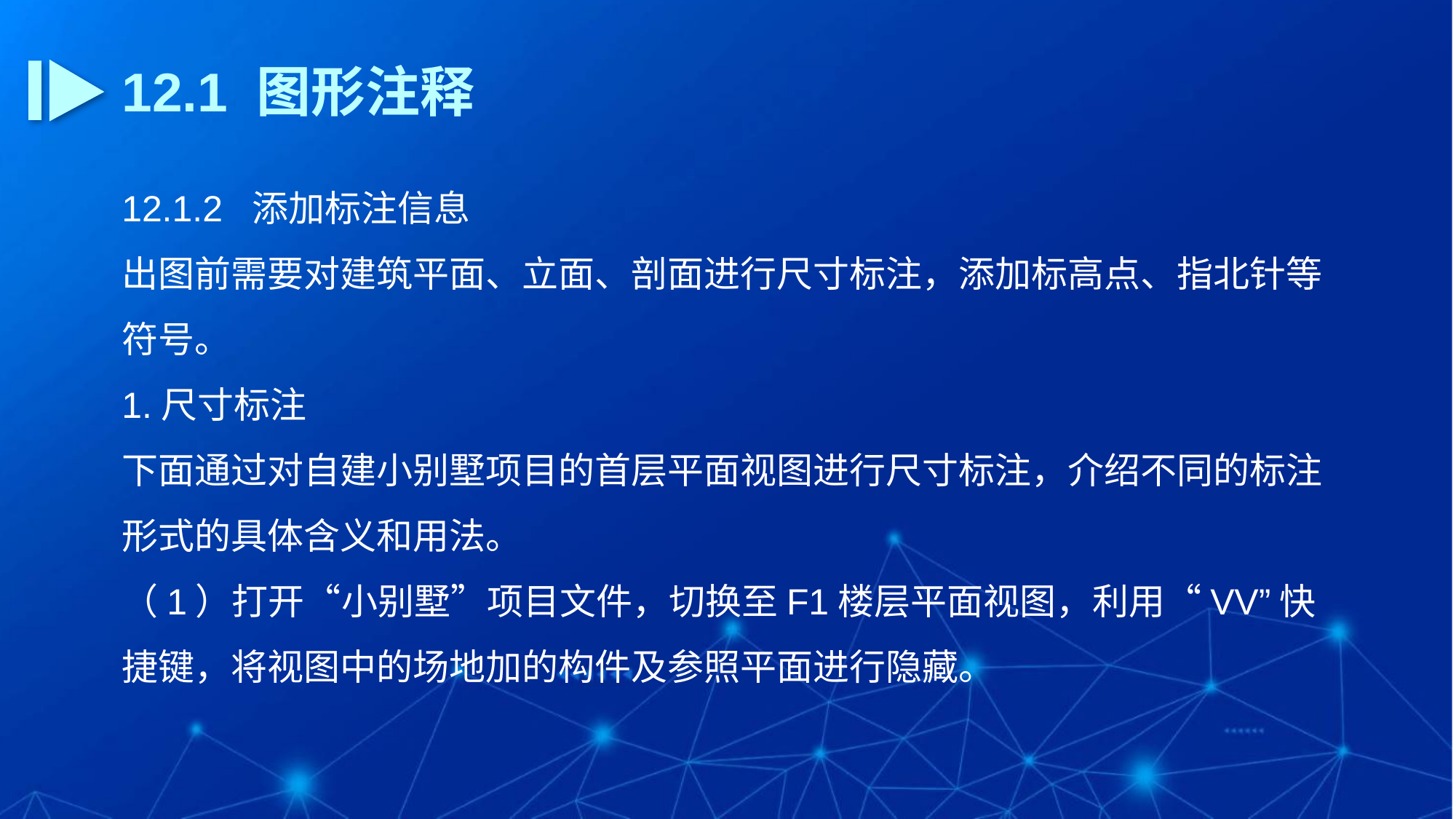

12.1 图形注释

12.1.2  添加标注信息
出图前需要对建筑平面、立面、剖面进行尺寸标注，添加标高点、指北针等符号。
1.尺寸标注
下面通过对自建小别墅项目的首层平面视图进行尺寸标注，介绍不同的标注形式的具体含义和用法。
（1）打开“小别墅”项目文件，切换至F1楼层平面视图，利用“VV”快捷键，将视图中的场地加的构件及参照平面进行隐藏。